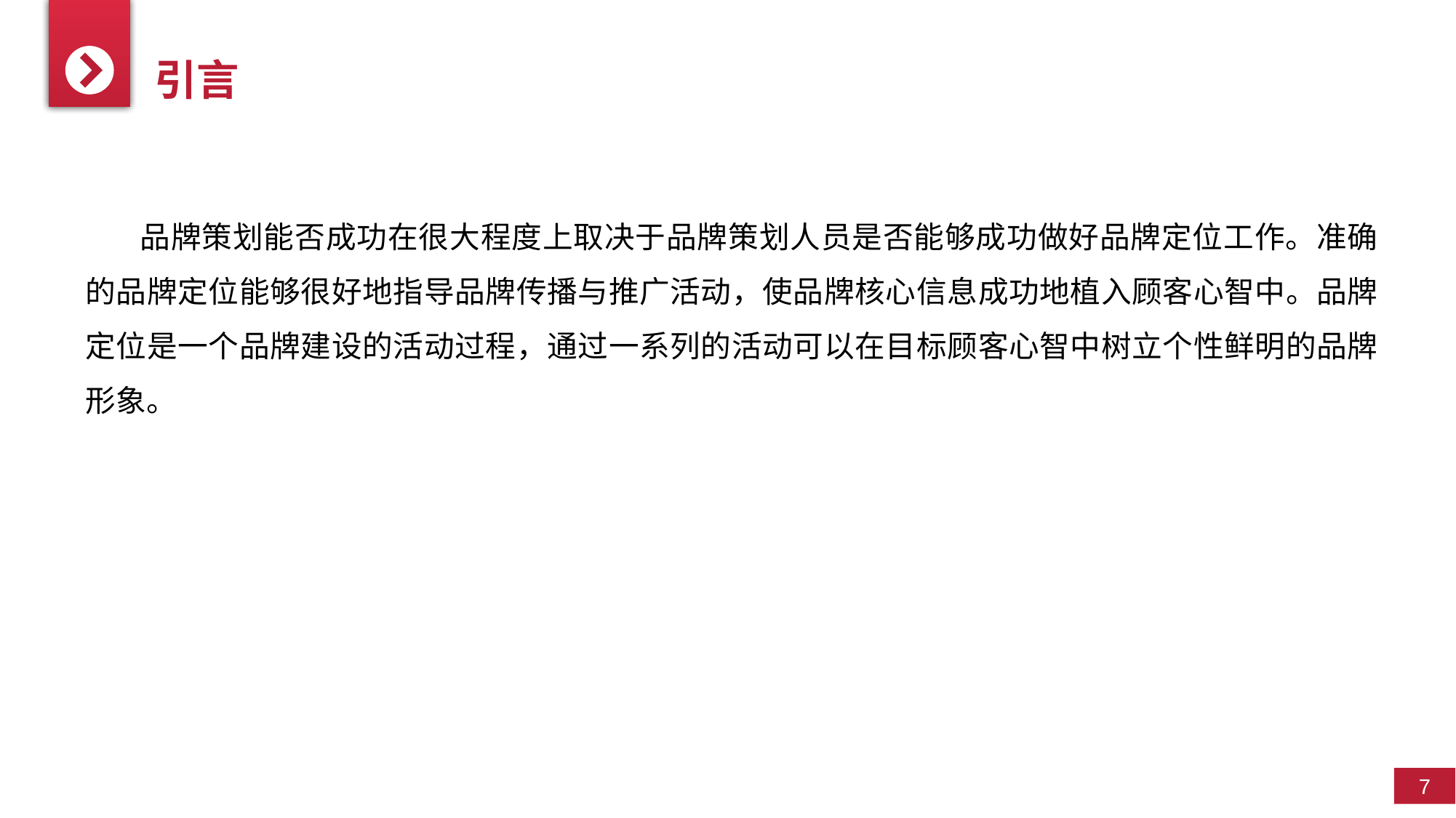

引言

品牌策划能否成功在很大程度上取决于品牌策划人员是否能够成功做好品牌定位工作。准确的品牌定位能够很好地指导品牌传播与推广活动，使品牌核心信息成功地植入顾客心智中。品牌定位是一个品牌建设的活动过程，通过一系列的活动可以在目标顾客心智中树立个性鲜明的品牌形象。